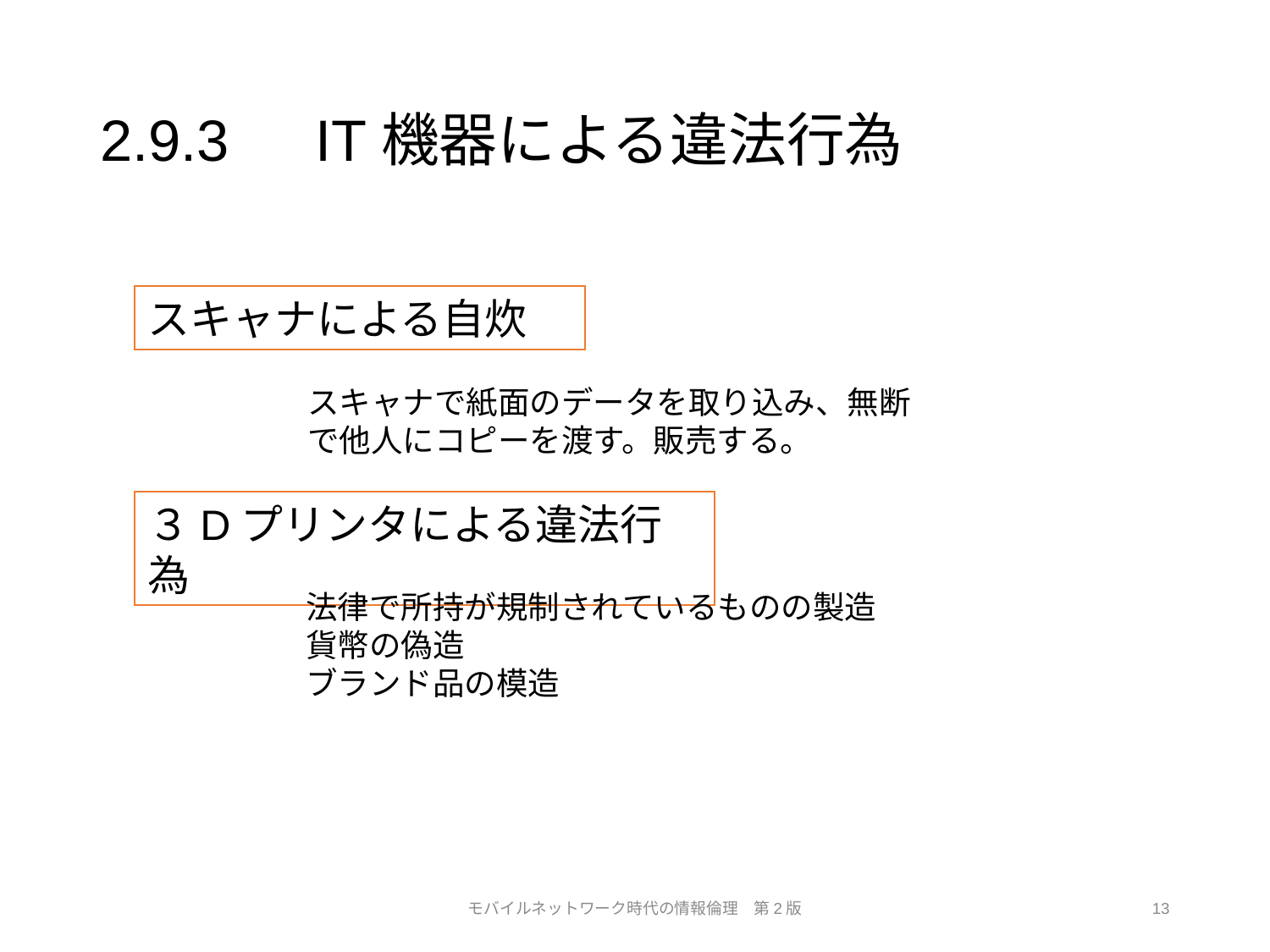

# 2.9.3　IT機器による違法行為
スキャナによる自炊
スキャナで紙面のデータを取り込み、無断で他人にコピーを渡す。販売する。
３Dプリンタによる違法行為
法律で所持が規制されているものの製造
貨幣の偽造
ブランド品の模造
モバイルネットワーク時代の情報倫理　第2版
13